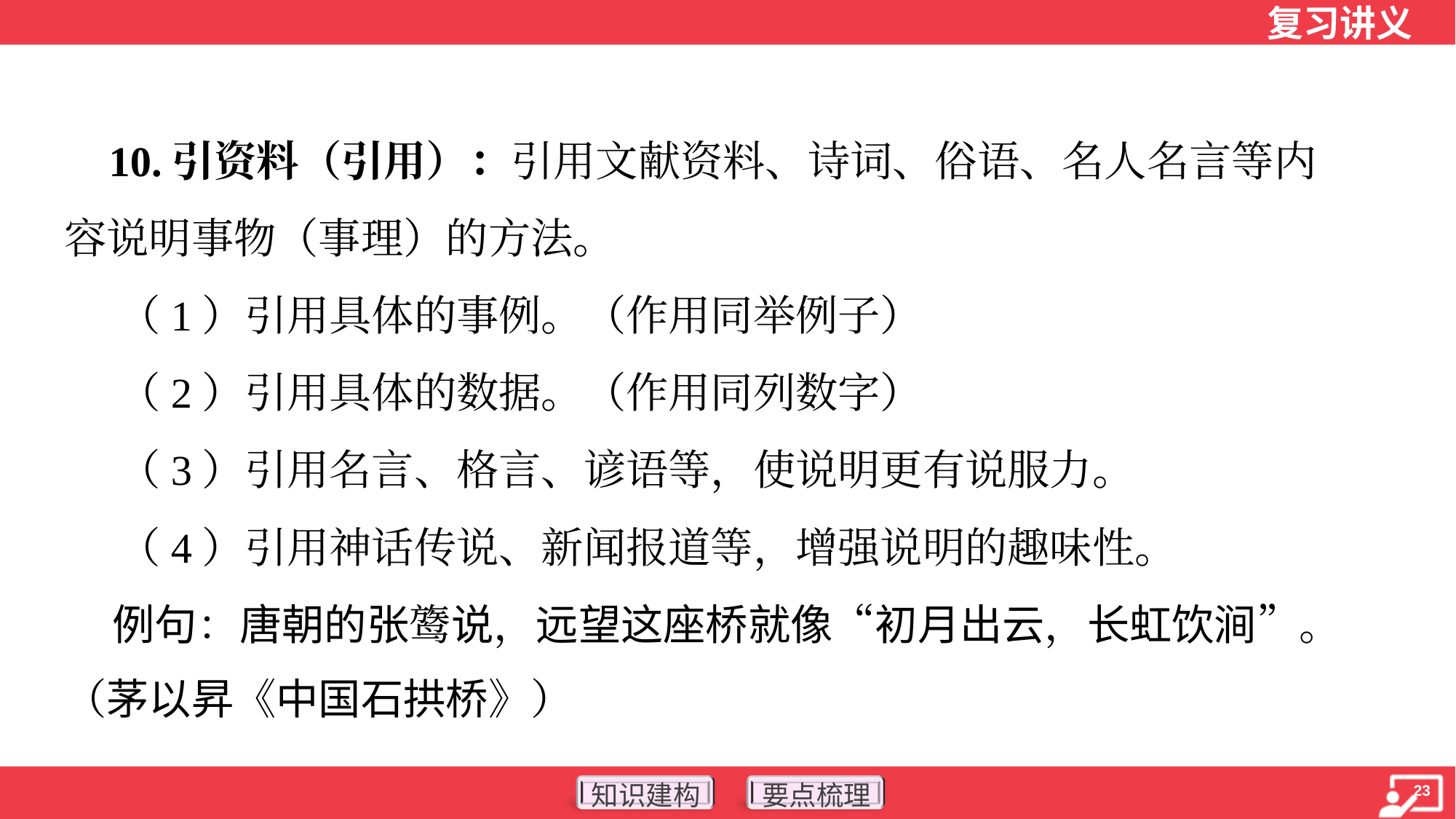

10.引资料（引用）：引用文献资料、诗词、俗语、名人名言等内
容说明事物（事理）的方法。
    （1）引用具体的事例。（作用同举例子）
    （2）引用具体的数据。（作用同列数字）
    （3）引用名言、格言、谚语等，使说明更有说服力。
    （4）引用神话传说、新闻报道等，增强说明的趣味性。
    例句：唐朝的张𬸦说，远望这座桥就像“初月出云，长虹饮涧”。
（茅以昇《中国石拱桥》）